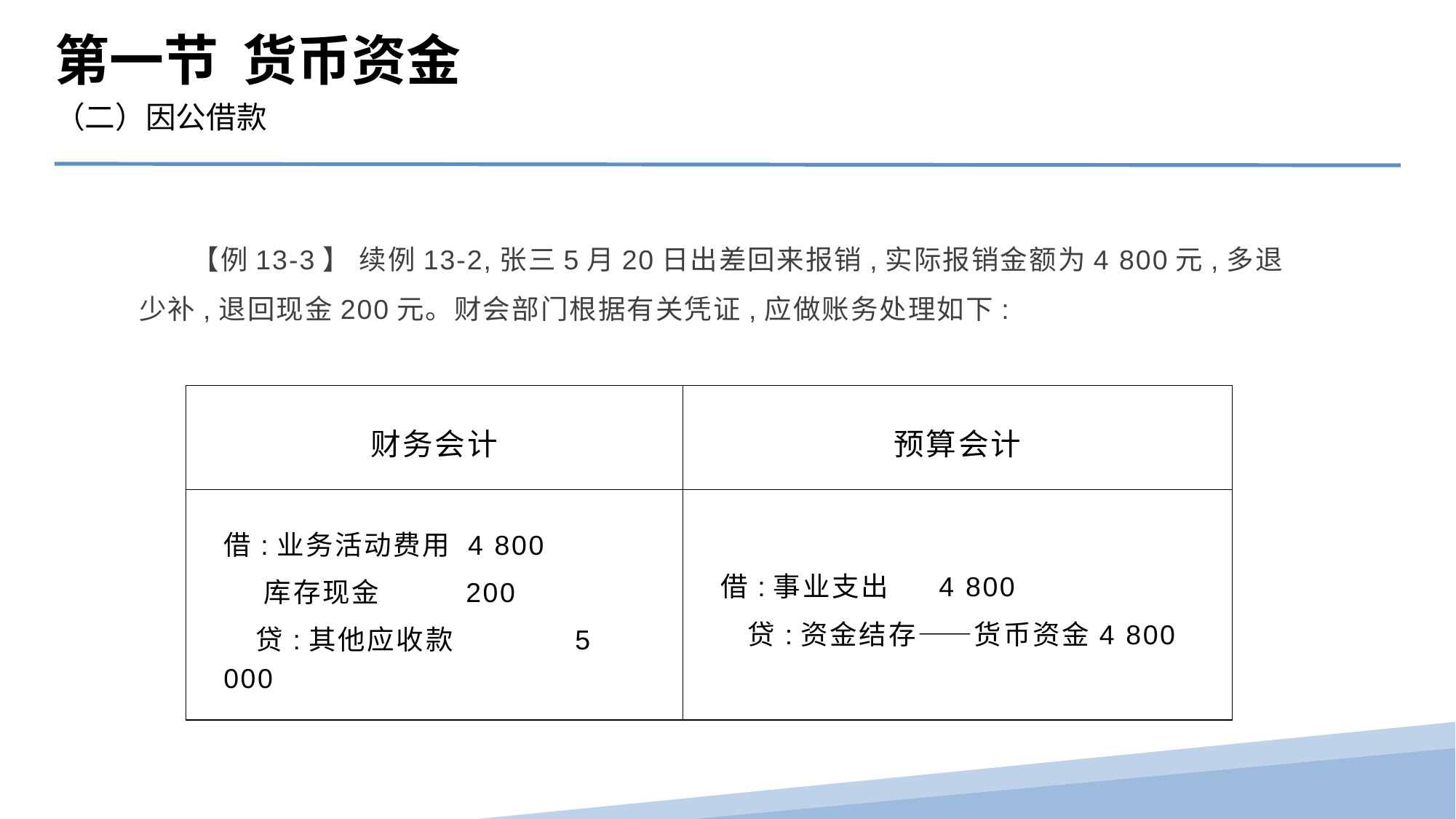

第一节  货币资金
（二）因公借款
      【例13-3】 续例13-2,张三5月20日出差回来报销,实际报销金额为4 800元,多退少补,退回现金200元。财会部门根据有关凭证,应做账务处理如下:
| 财务会计 | 预算会计 |
| --- | --- |
| 借:业务活动费用 4 800 库存现金 200 贷:其他应收款 5 000 | 借:事业支出 4 800 贷:资金结存——货币资金4 800 |